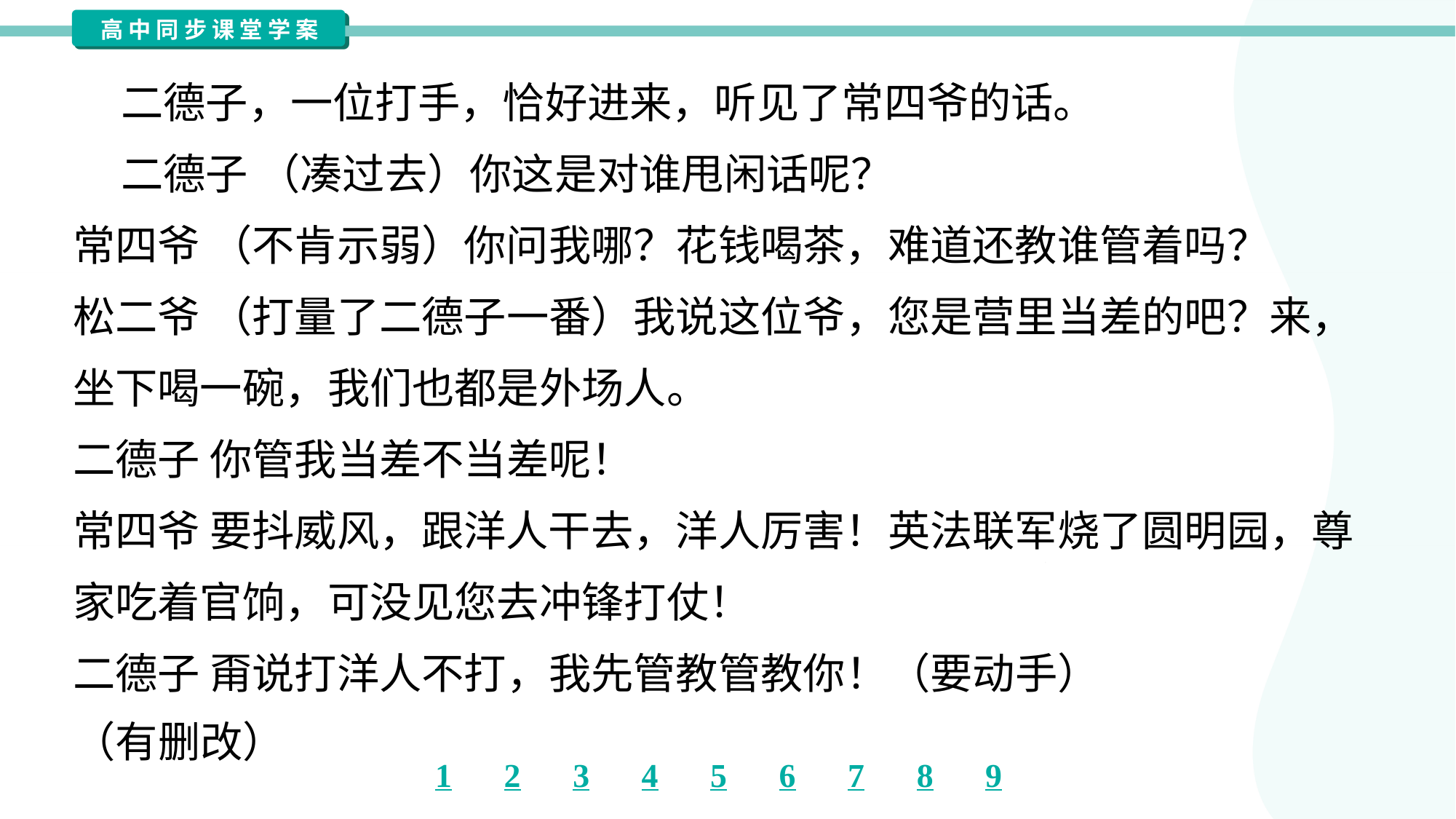

二德子，一位打手，恰好进来，听见了常四爷的话。
    二德子 （凑过去）你这是对谁甩闲话呢？
常四爷 （不肯示弱）你问我哪？花钱喝茶，难道还教谁管着吗？
松二爷 （打量了二德子一番）我说这位爷，您是营里当差的吧？来，
坐下喝一碗，我们也都是外场人。
二德子 你管我当差不当差呢！
常四爷 要抖威风，跟洋人干去，洋人厉害！英法联军烧了圆明园，尊
家吃着官饷，可没见您去冲锋打仗！
二德子 甭说打洋人不打，我先管教管教你！（要动手）
（有删改）#3.6.1